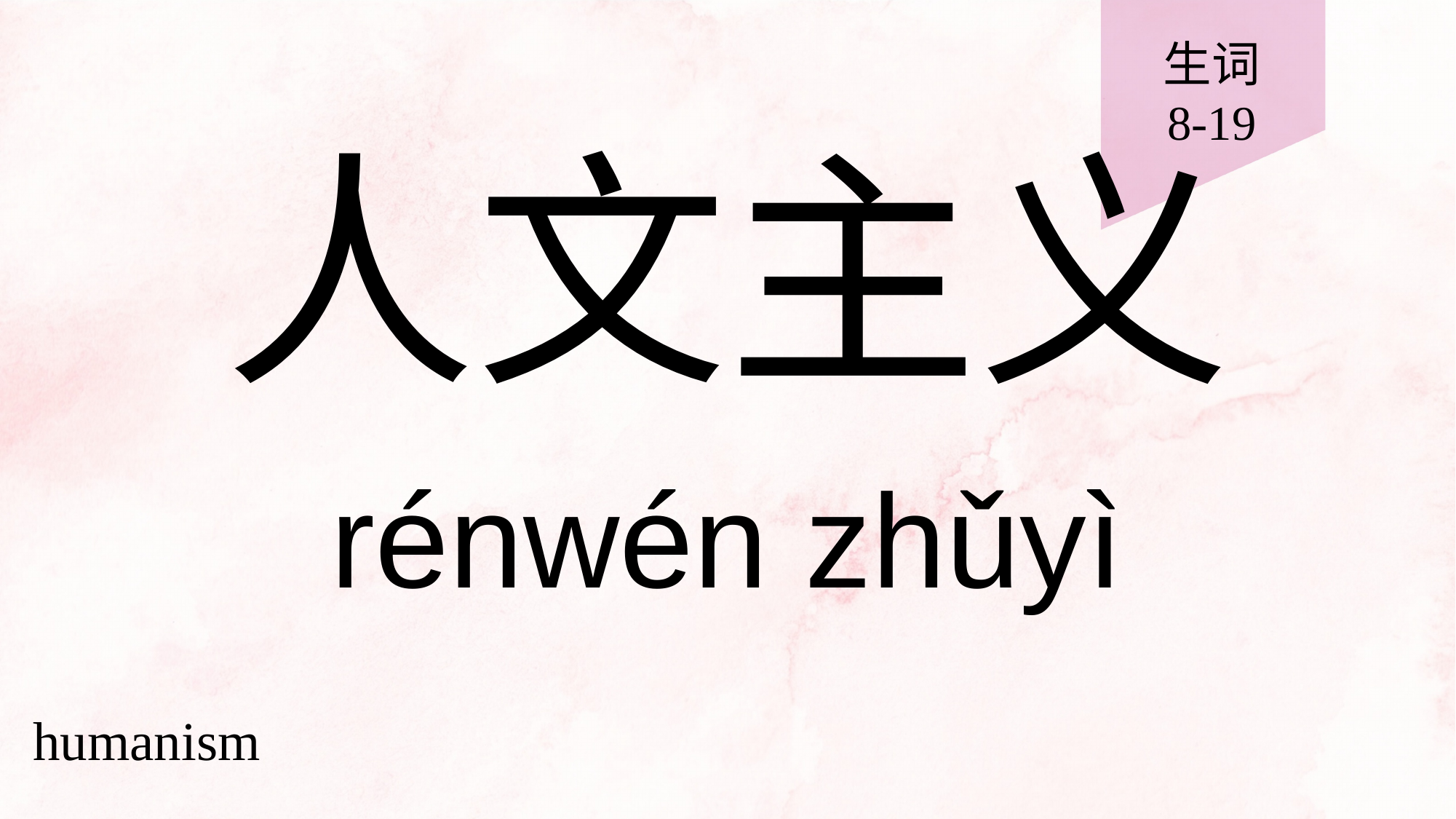

生词
8-19
# 人文主义
rénwén zhǔyì
humanism